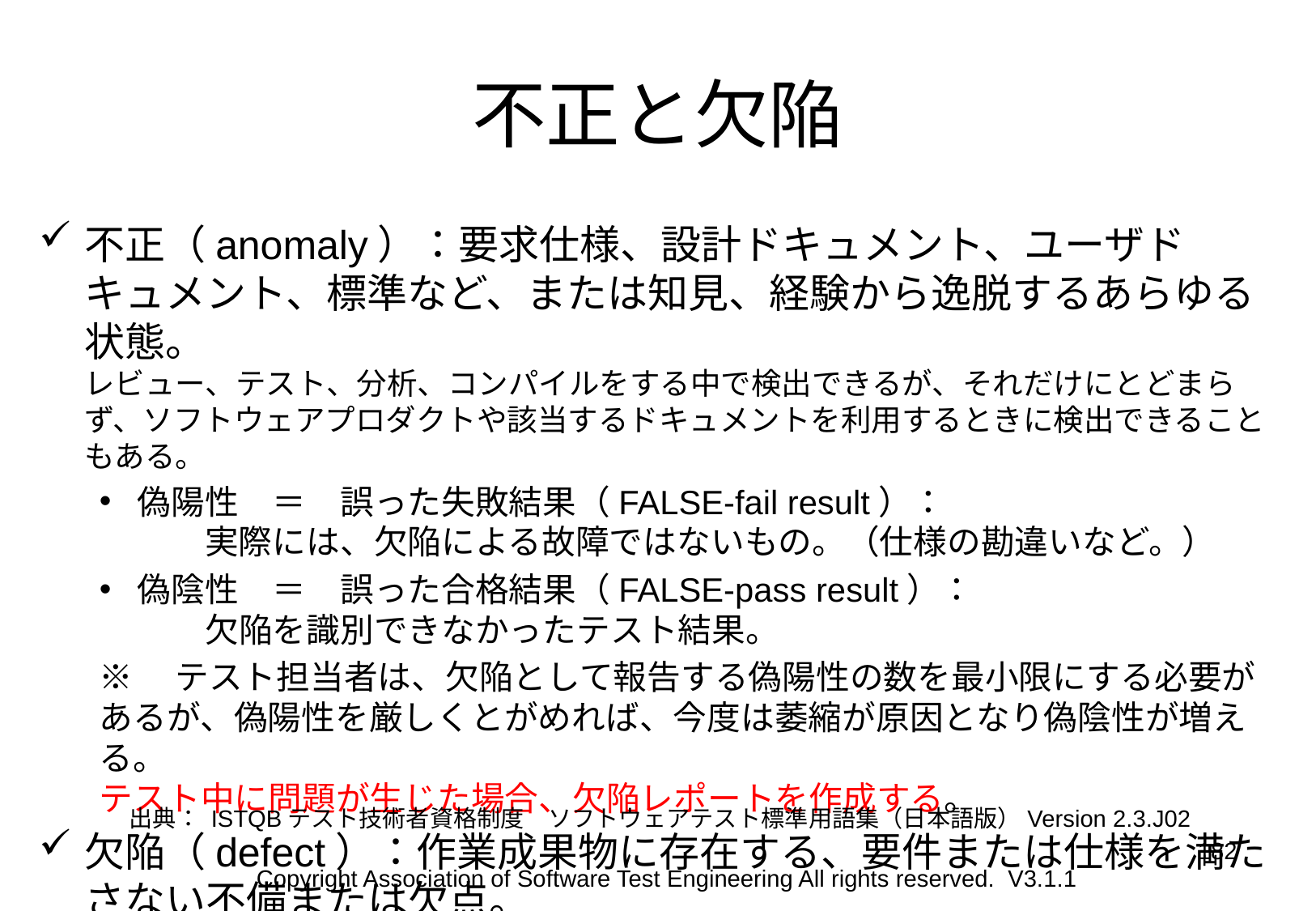

# 不正と欠陥
不正（anomaly）：要求仕様、設計ドキュメント、ユーザドキュメント、標準など、または知見、経験から逸脱するあらゆる状態。
レビュー、テスト、分析、コンパイルをする中で検出できるが、それだけにとどまらず、ソフトウェアプロダクトや該当するドキュメントを利用するときに検出できることもある。
偽陽性　＝　誤った失敗結果（FALSE-fail result）：
　　実際には、欠陥による故障ではないもの。（仕様の勘違いなど。）
偽陰性　＝　誤った合格結果（FALSE-pass result）：
　　欠陥を識別できなかったテスト結果。
※　テスト担当者は、欠陥として報告する偽陽性の数を最小限にする必要があるが、偽陽性を厳しくとがめれば、今度は萎縮が原因となり偽陰性が増える。
テスト中に問題が生じた場合、欠陥レポートを作成する。
欠陥（defect）：作業成果物に存在する、要件または仕様を満たさない不備または欠点。
出典： ISTQBテスト技術者資格制度　ソフトウェアテスト標準用語集（日本語版）Version 2.3.J02
182
Copyright Association of Software Test Engineering All rights reserved.  V3.1.1